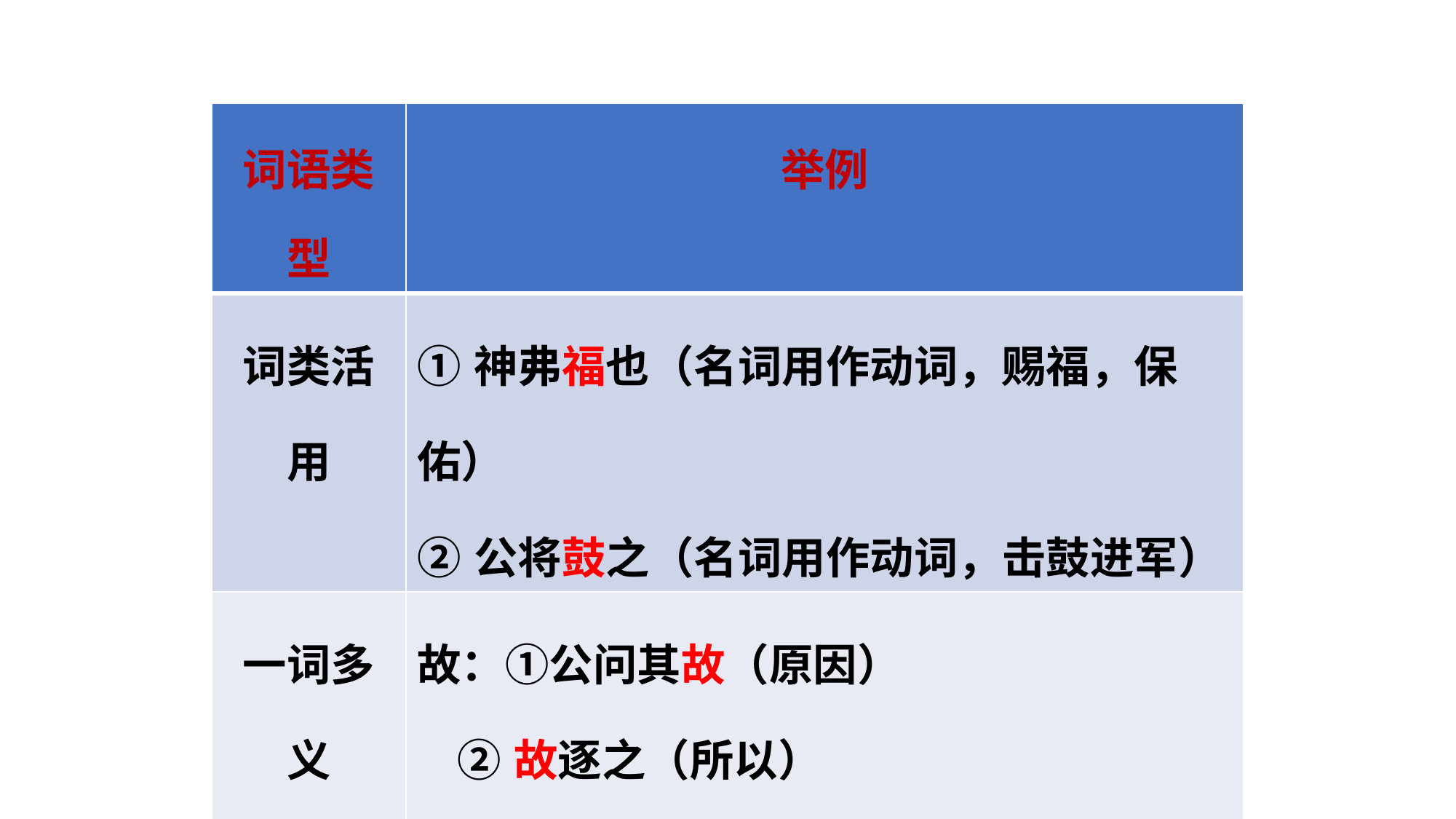

| 词语类型 | 举例 |
| --- | --- |
| 词类活用 | ①神弗福也（名词用作动词，赐福，保佑） ②公将鼓之（名词用作动词，击鼓进军） |
| 一词多义 | 故：①公问其故（原因）　 ②故逐之（所以） 以：①何以哉（凭、靠） ②必以分人（把，用） ③必以信（按照，根据） |